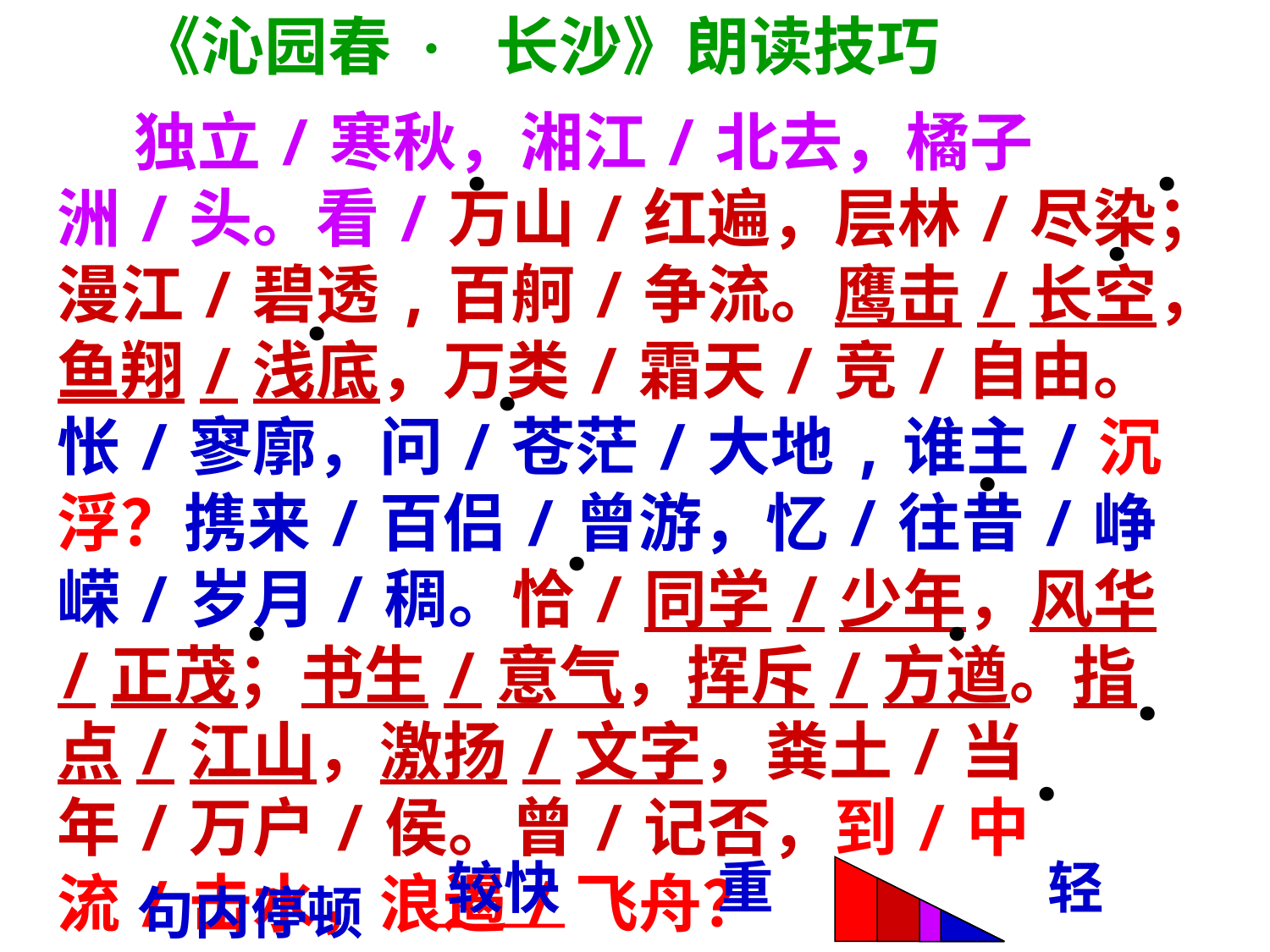

《沁园春 · 长沙》朗读技巧
       独立/寒秋，湘江/北去，橘子洲/头。看/万山/红遍，层林/尽染；漫江/碧透,百舸/争流。鹰击/长空，鱼翔/浅底，万类/霜天/竞/自由。怅/寥廓，问/苍茫/大地,谁主/沉浮？携来/百侣/曾游，忆/往昔/峥嵘/岁月/稠。恰/同学/少年，风华/正茂；书生/意气，挥斥/方遒。指点/江山，激扬/文字，粪土/当年/万户/侯。曾/记否，到/中流/击水，浪遏/飞舟？
．
．
．
．
．
．
．
．
．
．
．
较快
重
轻

12
句内停顿